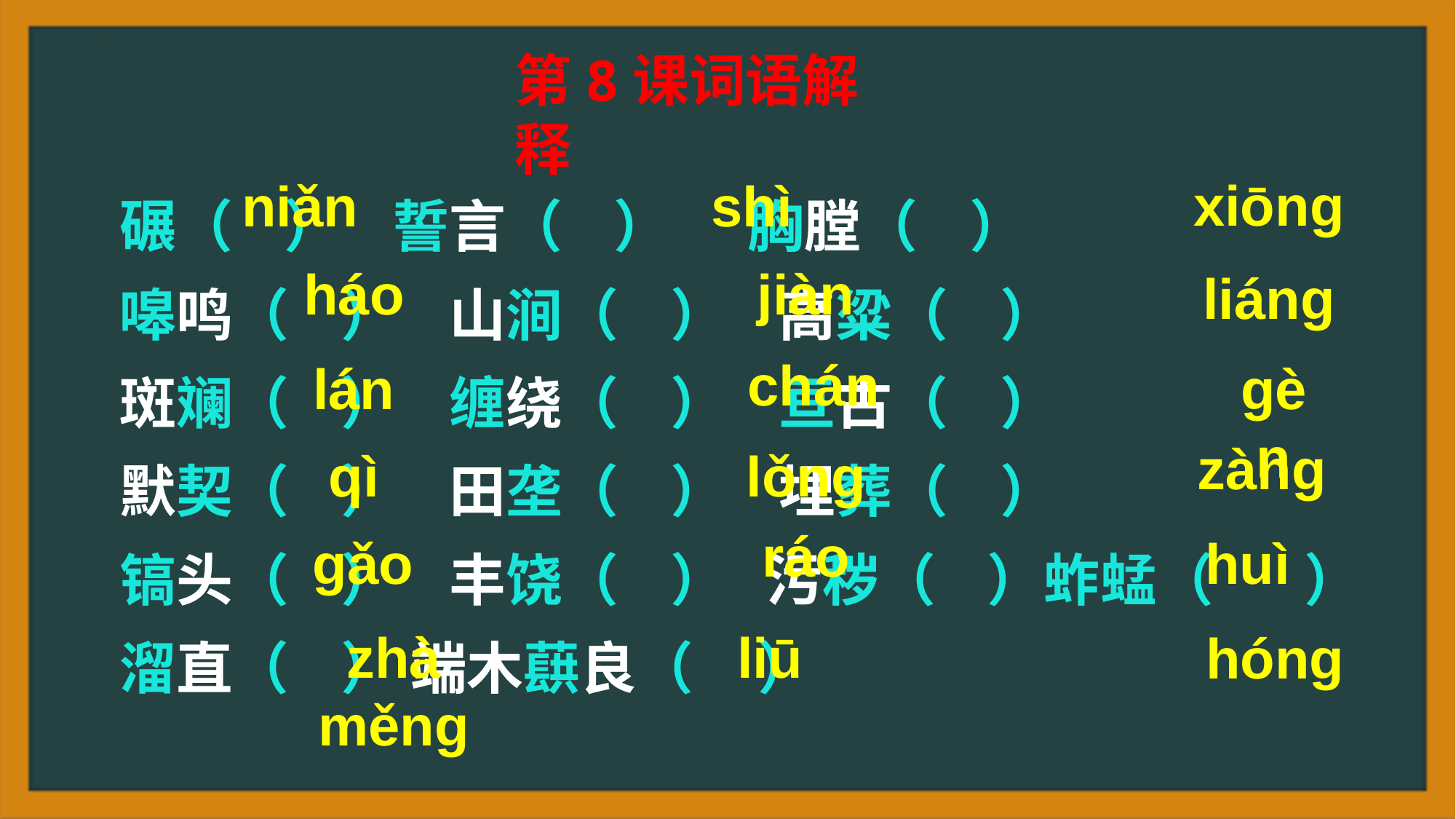

第8课词语解释
xiōng
碾（    ）    誓言（    ）      胸膛（    ）
嗥鸣（    ）    山涧（    ）    高粱（    ）
斑斓（    ）    缠绕（    ）    亘古（    ）
默契（    ）    田垄（    ）    埋葬（    ）
镐头（    ）    丰饶（    ）   污秽（    ）蚱蜢（       ）溜直（    ） 端木蕻良（     ）

niǎn
shì
háo
jiàn
liánɡ
chán
lán
ɡèn
zànɡ
qì
lǒnɡ
ráo
huì
ɡǎo

zhà měnɡ
liū
hóng